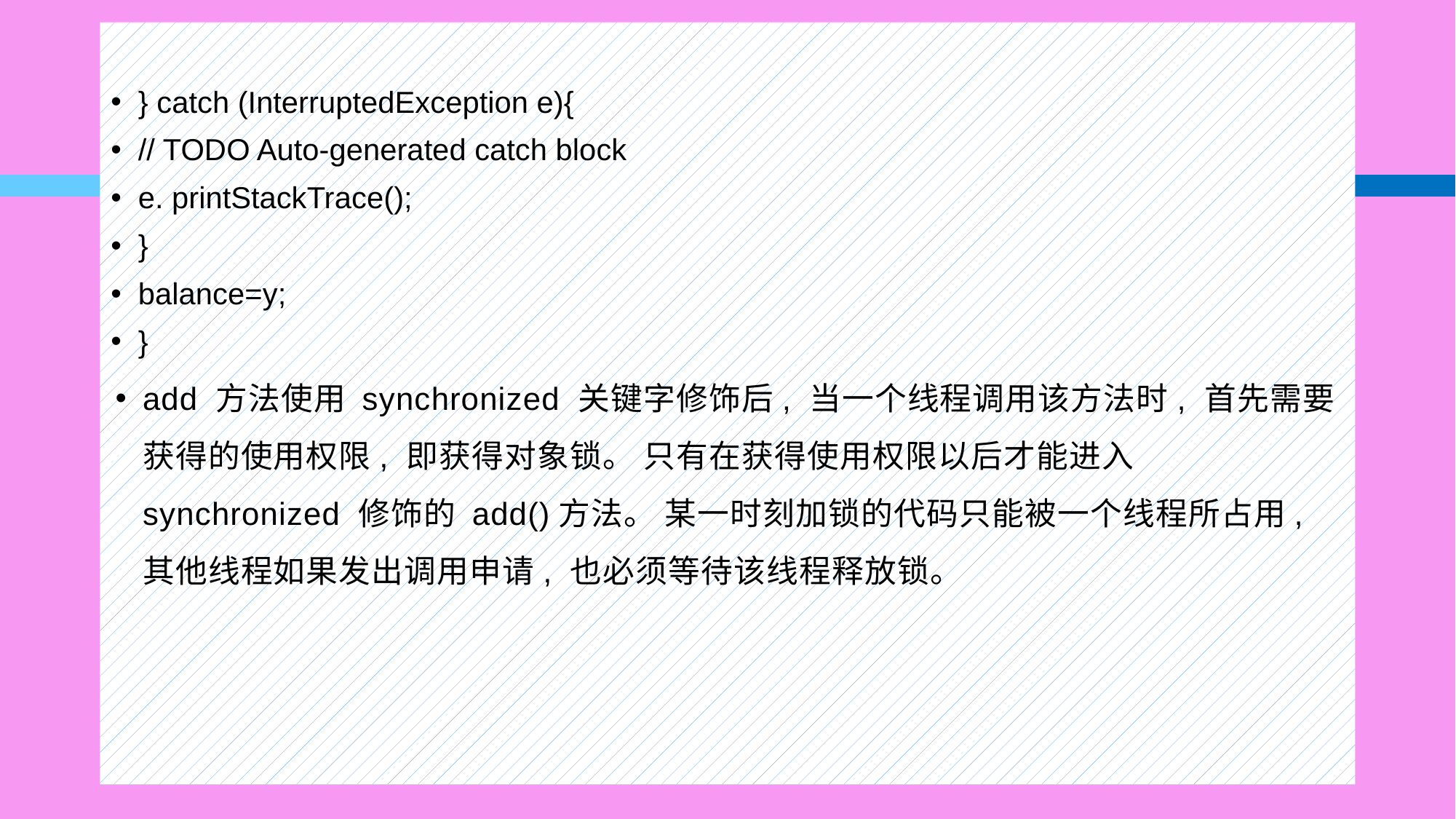

} catch (InterruptedException e){
// TODO Auto-generated catch block
e. printStackTrace();
}
balance=y;
}
add 方法使用 synchronized 关键字修饰后, 当一个线程调用该方法时, 首先需要获得的使用权限, 即获得对象锁。 只有在获得使用权限以后才能进入 synchronized 修饰的 add()方法。 某一时刻加锁的代码只能被一个线程所占用, 其他线程如果发出调用申请, 也必须等待该线程释放锁。

#